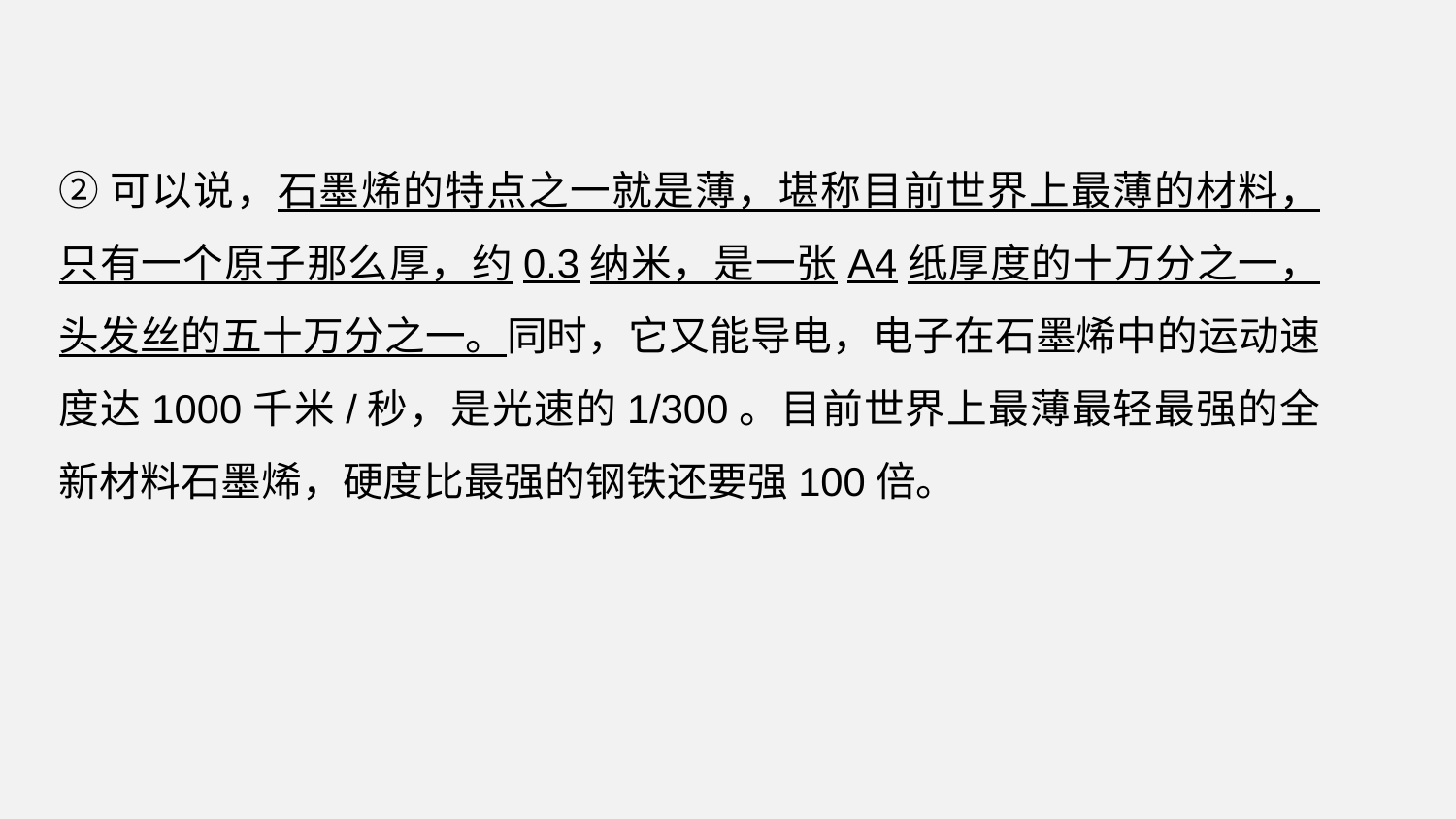

②可以说，石墨烯的特点之一就是薄，堪称目前世界上最薄的材料，只有一个原子那么厚，约0.3纳米，是一张A4纸厚度的十万分之一，头发丝的五十万分之一。同时，它又能导电，电子在石墨烯中的运动速度达1000千米/秒，是光速的1/300。目前世界上最薄最轻最强的全新材料石墨烯，硬度比最强的钢铁还要强100倍。